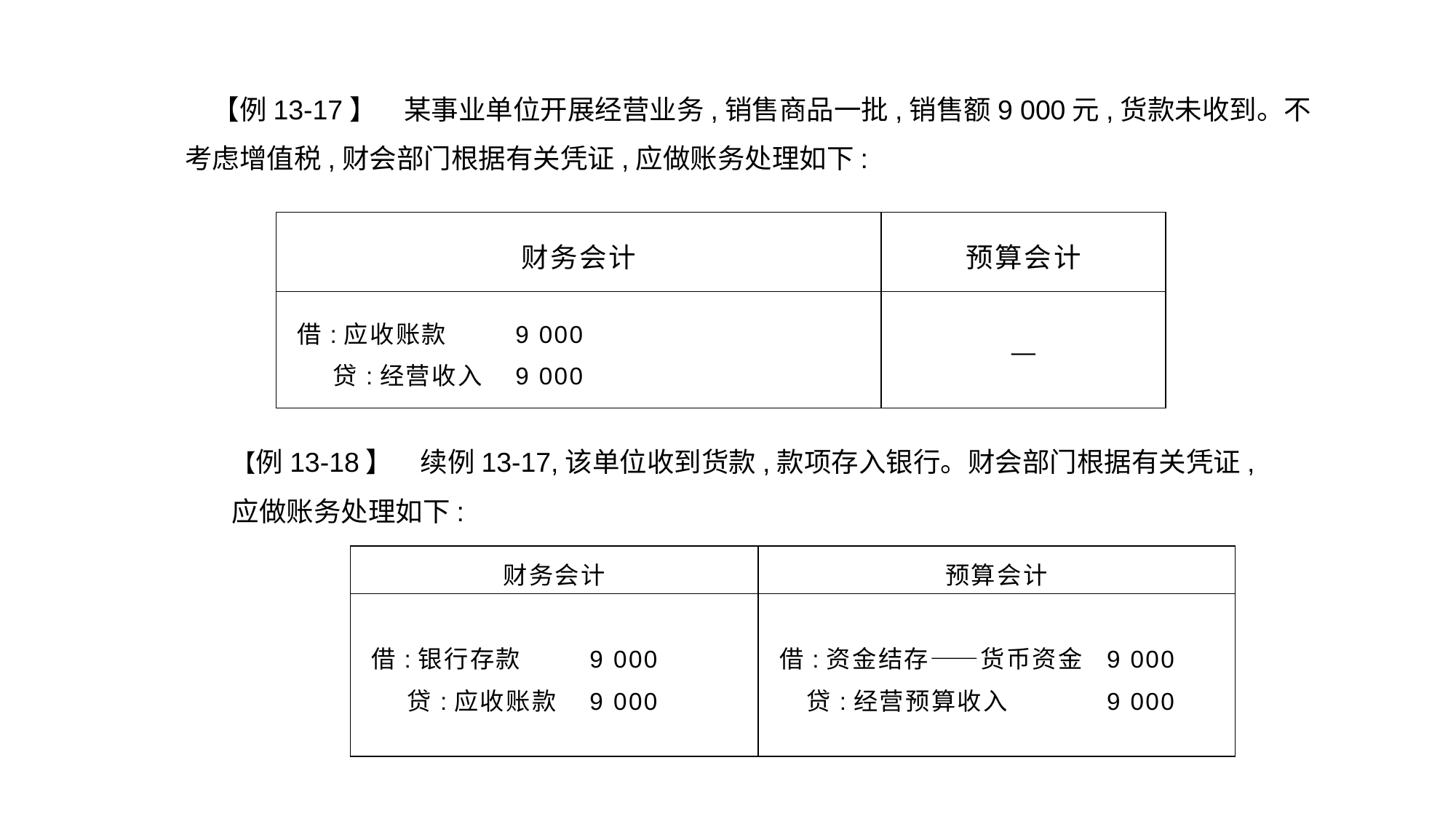

【例13-17】　某事业单位开展经营业务,销售商品一批,销售额9 000元,货款未收到。不考虑增值税,财会部门根据有关凭证,应做账务处理如下:
| 财务会计 | 预算会计 |
| --- | --- |
| 借:应收账款 9 000 贷:经营收入 9 000 | — |
【例13-18】　续例13-17,该单位收到货款,款项存入银行。财会部门根据有关凭证,应做账务处理如下:
| 财务会计 | 预算会计 |
| --- | --- |
| 借:银行存款 9 000 贷:应收账款 9 000 | 借:资金结存——货币资金 9 000 贷:经营预算收入 9 000 |